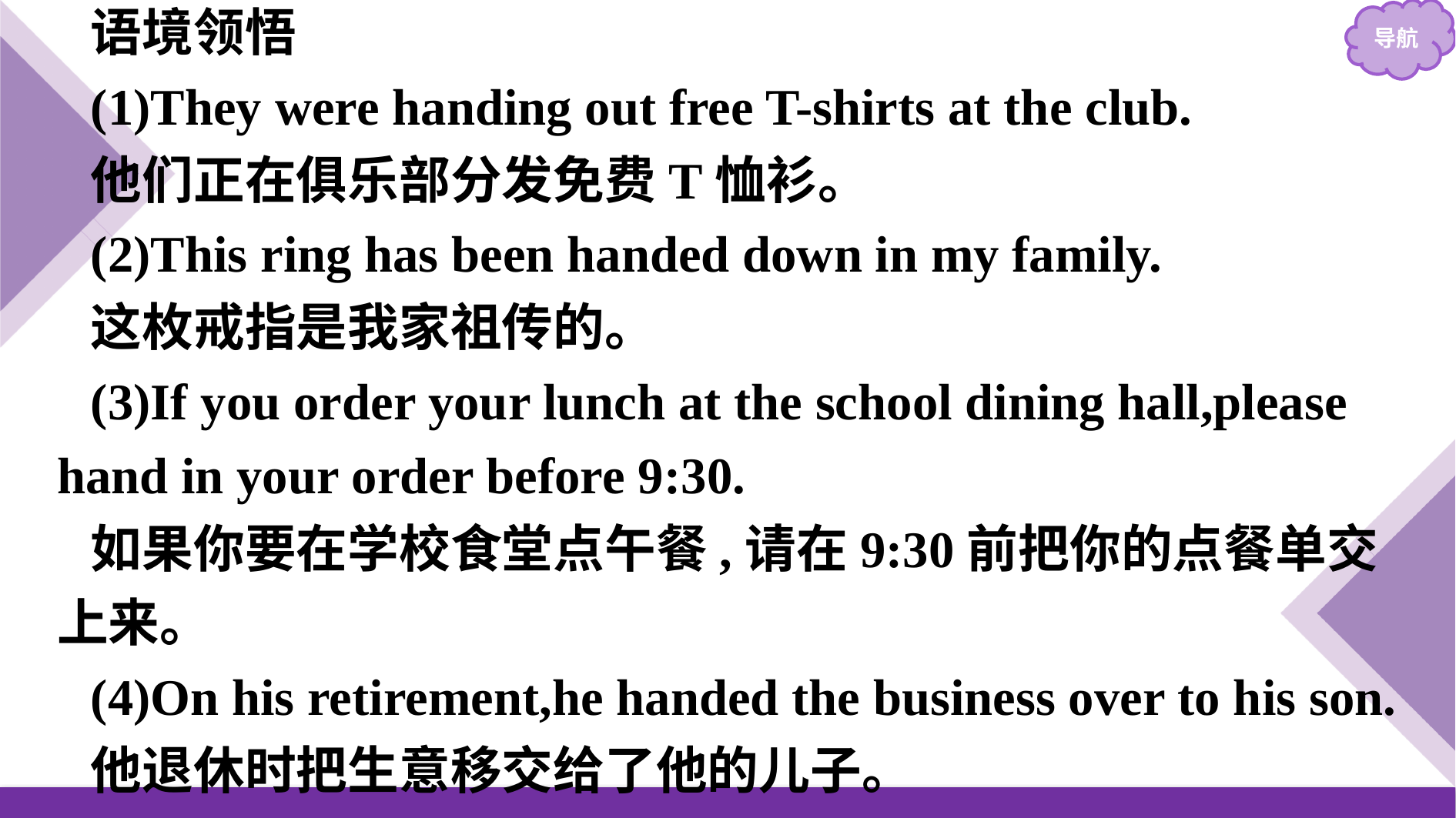

语境领悟
(1)They were handing out free T-shirts at the club.
他们正在俱乐部分发免费T恤衫。
(2)This ring has been handed down in my family.
这枚戒指是我家祖传的。
(3)If you order your lunch at the school dining hall,please hand in your order before 9:30.
如果你要在学校食堂点午餐,请在9:30前把你的点餐单交上来。
(4)On his retirement,he handed the business over to his son.
他退休时把生意移交给了他的儿子。